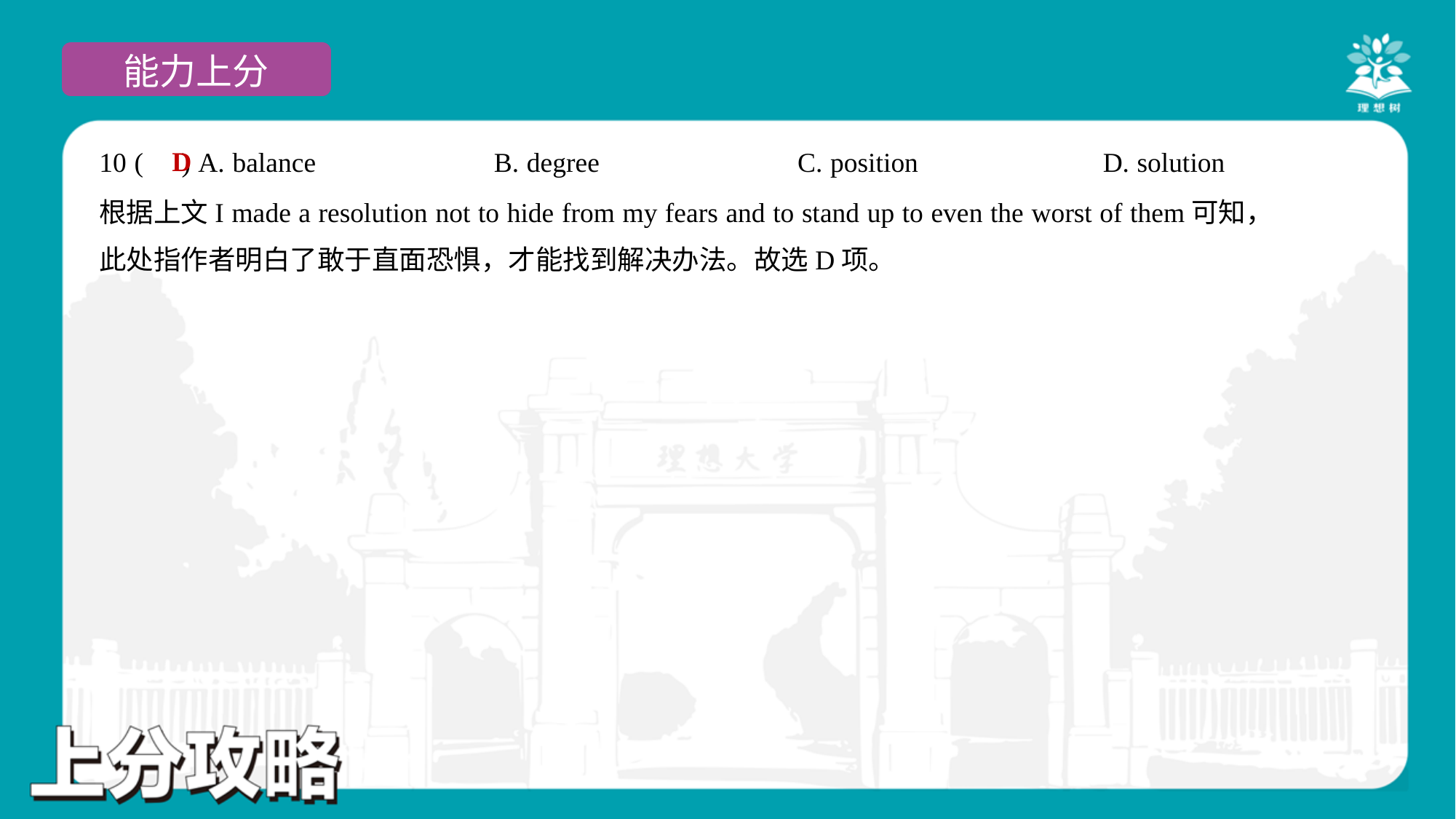

D
10 (     ) A. balance	B. degree	C. position	D. solution
根据上文I made a resolution not to hide from my fears and to stand up to even the worst of them可知，
此处指作者明白了敢于直面恐惧，才能找到解决办法。故选D项。